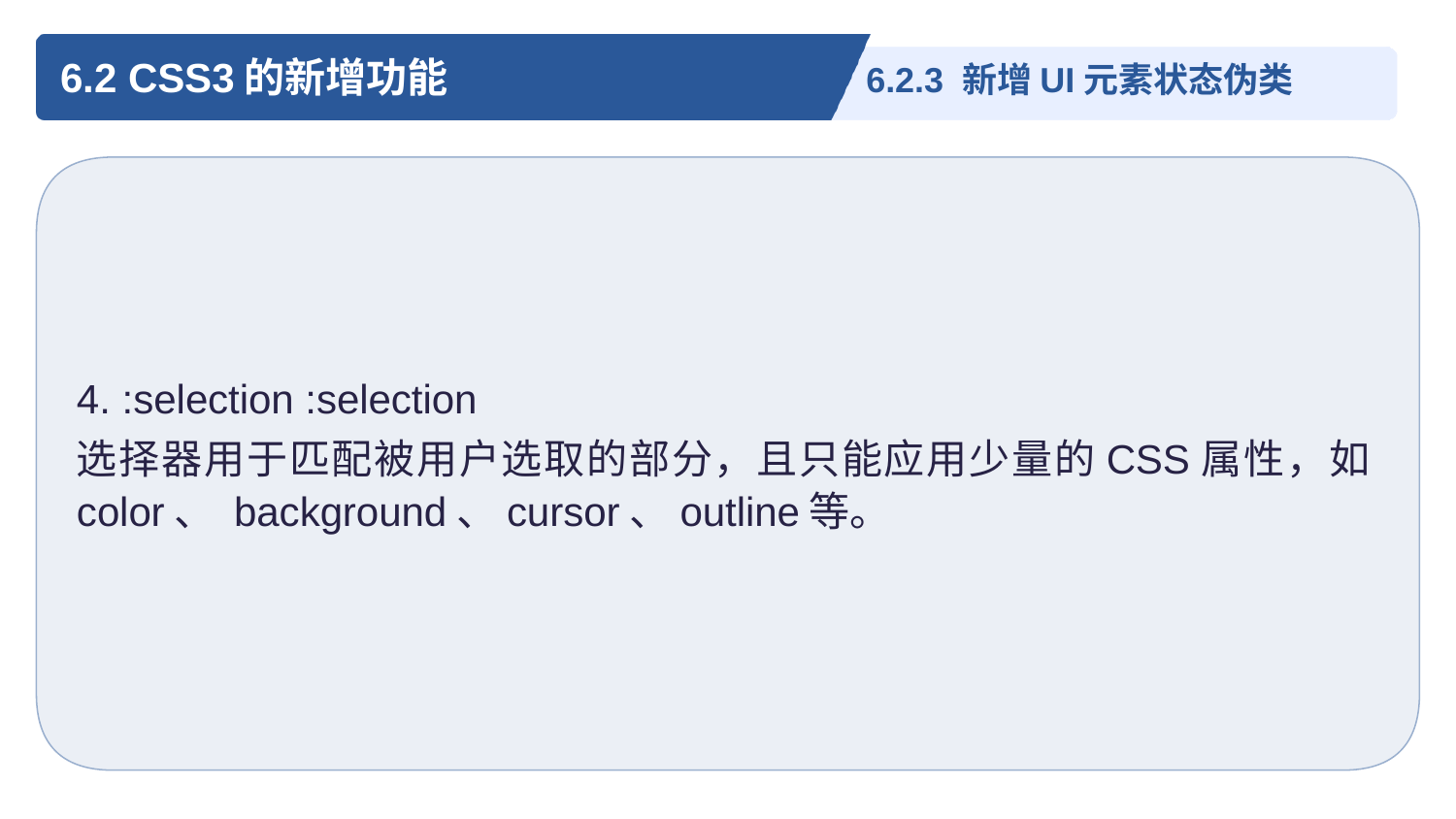

6.2 CSS3的新增功能
6.2.3 新增UI元素状态伪类

4. :selection :selection
选择器用于匹配被用户选取的部分，且只能应用少量的CSS属性，如color、 background、cursor、outline等。